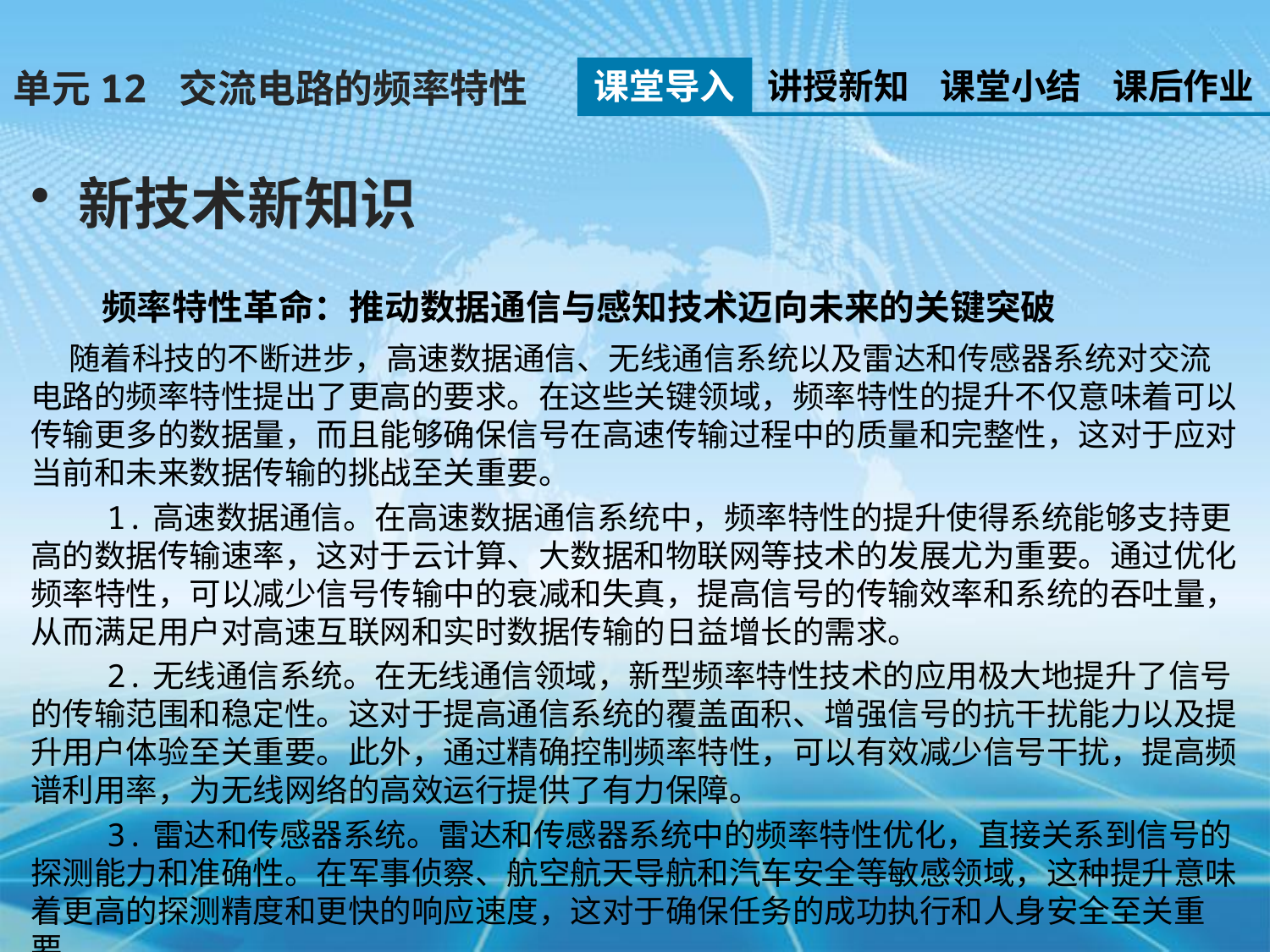

课堂导入
讲授新知
课堂小结
课后作业
单元12 交流电路的频率特性
新技术新知识
        频率特性革命：推动数据通信与感知技术迈向未来的关键突破
    随着科技的不断进步，高速数据通信、无线通信系统以及雷达和传感器系统对交流电路的频率特性提出了更高的要求。在这些关键领域，频率特性的提升不仅意味着可以传输更多的数据量，而且能够确保信号在高速传输过程中的质量和完整性，这对于应对当前和未来数据传输的挑战至关重要。
    1.高速数据通信。在高速数据通信系统中，频率特性的提升使得系统能够支持更高的数据传输速率，这对于云计算、大数据和物联网等技术的发展尤为重要。通过优化频率特性，可以减少信号传输中的衰减和失真，提高信号的传输效率和系统的吞吐量，从而满足用户对高速互联网和实时数据传输的日益增长的需求。
    2.无线通信系统。在无线通信领域，新型频率特性技术的应用极大地提升了信号的传输范围和稳定性。这对于提高通信系统的覆盖面积、增强信号的抗干扰能力以及提升用户体验至关重要。此外，通过精确控制频率特性，可以有效减少信号干扰，提高频谱利用率，为无线网络的高效运行提供了有力保障。
    3.雷达和传感器系统。雷达和传感器系统中的频率特性优化，直接关系到信号的探测能力和准确性。在军事侦察、航空航天导航和汽车安全等敏感领域，这种提升意味着更高的探测精度和更快的响应速度，这对于确保任务的成功执行和人身安全至关重要。